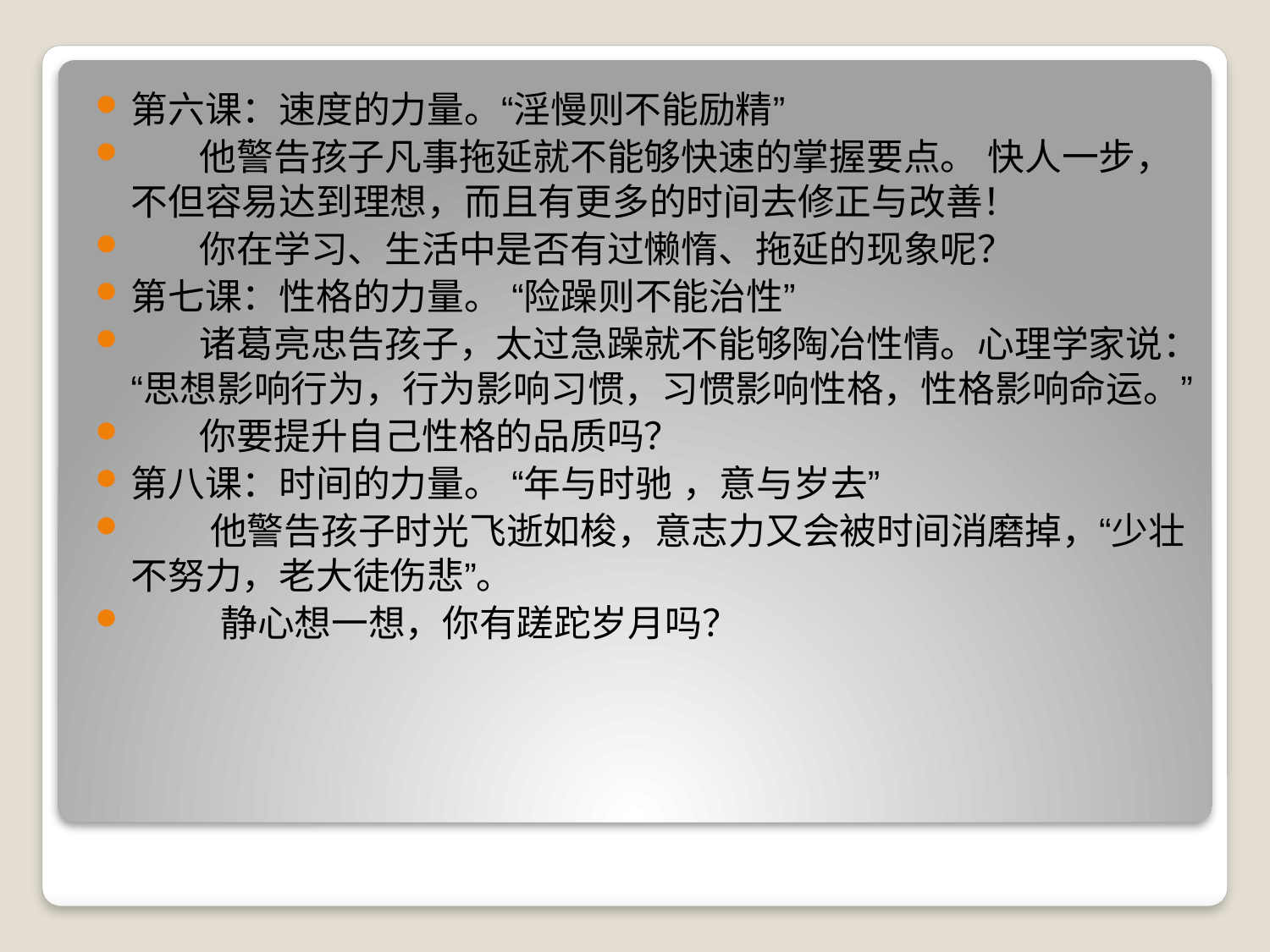

第六课：速度的力量。“淫慢则不能励精”
      他警告孩子凡事拖延就不能够快速的掌握要点。 快人一步，不但容易达到理想，而且有更多的时间去修正与改善！
      你在学习、生活中是否有过懒惰、拖延的现象呢？
第七课：性格的力量。 “险躁则不能治性”
      诸葛亮忠告孩子，太过急躁就不能够陶冶性情。心理学家说：“思想影响行为，行为影响习惯，习惯影响性格，性格影响命运。”
      你要提升自己性格的品质吗？
第八课：时间的力量。 “年与时驰 ，意与岁去”
       他警告孩子时光飞逝如梭，意志力又会被时间消磨掉，“少壮不努力，老大徒伤悲”。
        静心想一想，你有蹉跎岁月吗？
#